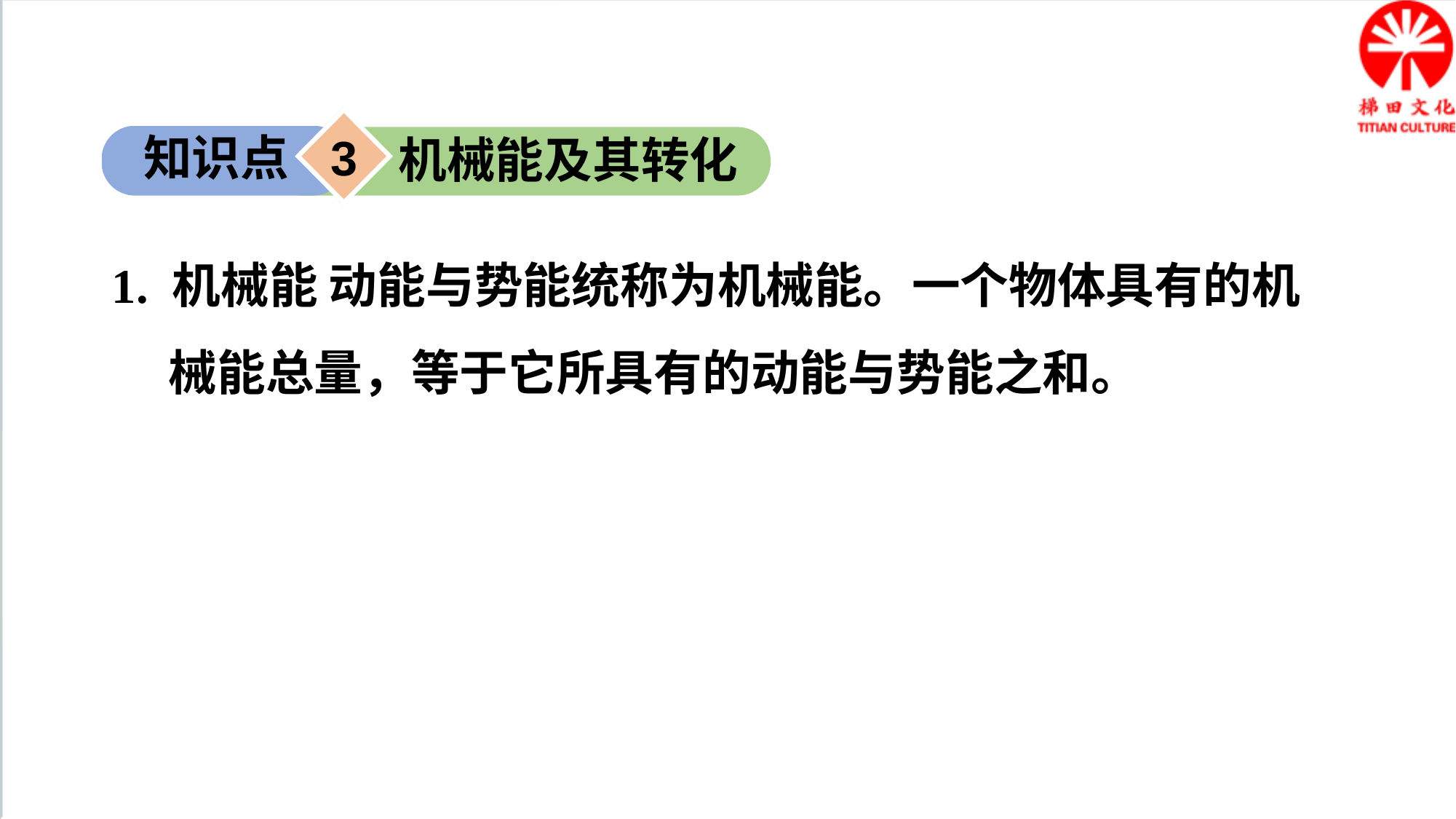

3
知识点
机械能及其转化

1. 机械能 动能与势能统称为机械能。一个物体具有的机械能总量，等于它所具有的动能与势能之和。